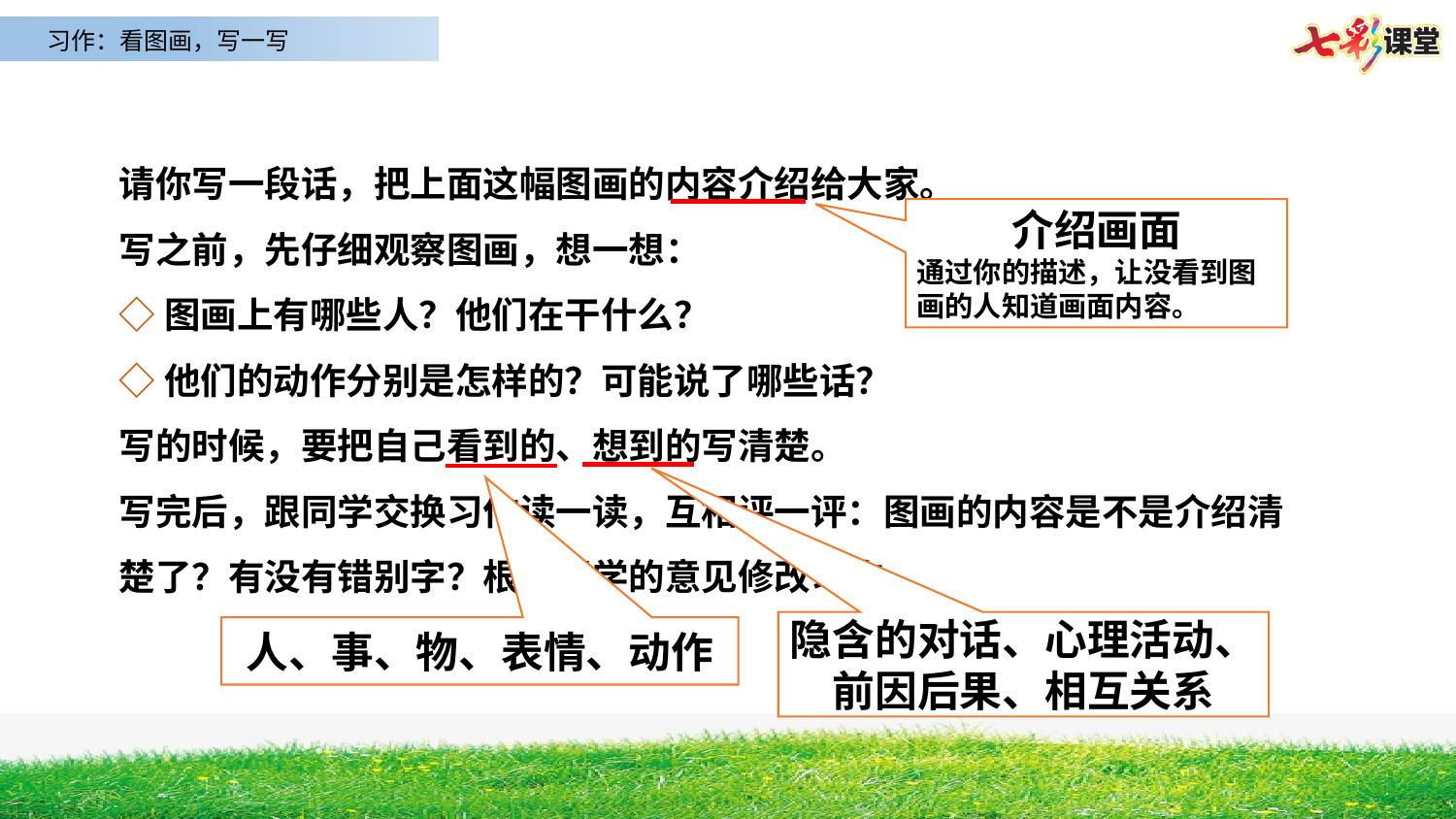

请你写一段话，把上面这幅图画的内容介绍给大家。
写之前，先仔细观察图画，想一想：
◇图画上有哪些人？他们在干什么？
◇他们的动作分别是怎样的？可能说了哪些话？
写的时候，要把自己看到的、想到的写清楚。
写完后，跟同学交换习作读一读，互相评一评：图画的内容是不是介绍清楚了？有没有错别字？根据同学的意见修改习作。
介绍画面
通过你的描述，让没看到图画的人知道画面内容。
隐含的对话、心理活动、前因后果、相互关系
人、事、物、表情、动作